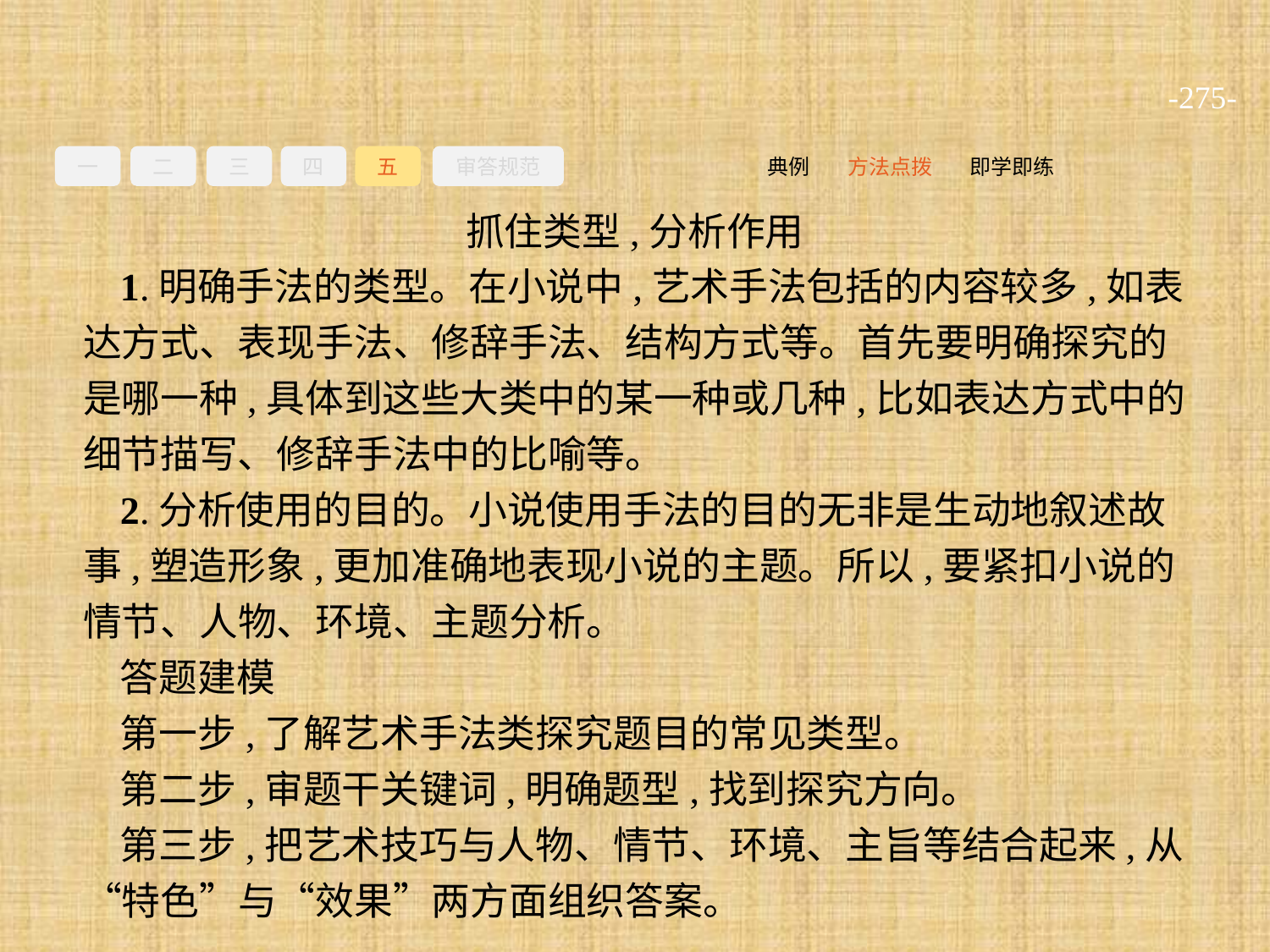

-275-
一
二
三
四
五
审答规范
即学即练
方法点拨
典例
抓住类型,分析作用
1.明确手法的类型。在小说中,艺术手法包括的内容较多,如表达方式、表现手法、修辞手法、结构方式等。首先要明确探究的是哪一种,具体到这些大类中的某一种或几种,比如表达方式中的细节描写、修辞手法中的比喻等。
2.分析使用的目的。小说使用手法的目的无非是生动地叙述故事,塑造形象,更加准确地表现小说的主题。所以,要紧扣小说的情节、人物、环境、主题分析。
答题建模
第一步,了解艺术手法类探究题目的常见类型。
第二步,审题干关键词,明确题型,找到探究方向。
第三步,把艺术技巧与人物、情节、环境、主旨等结合起来,从“特色”与“效果”两方面组织答案。